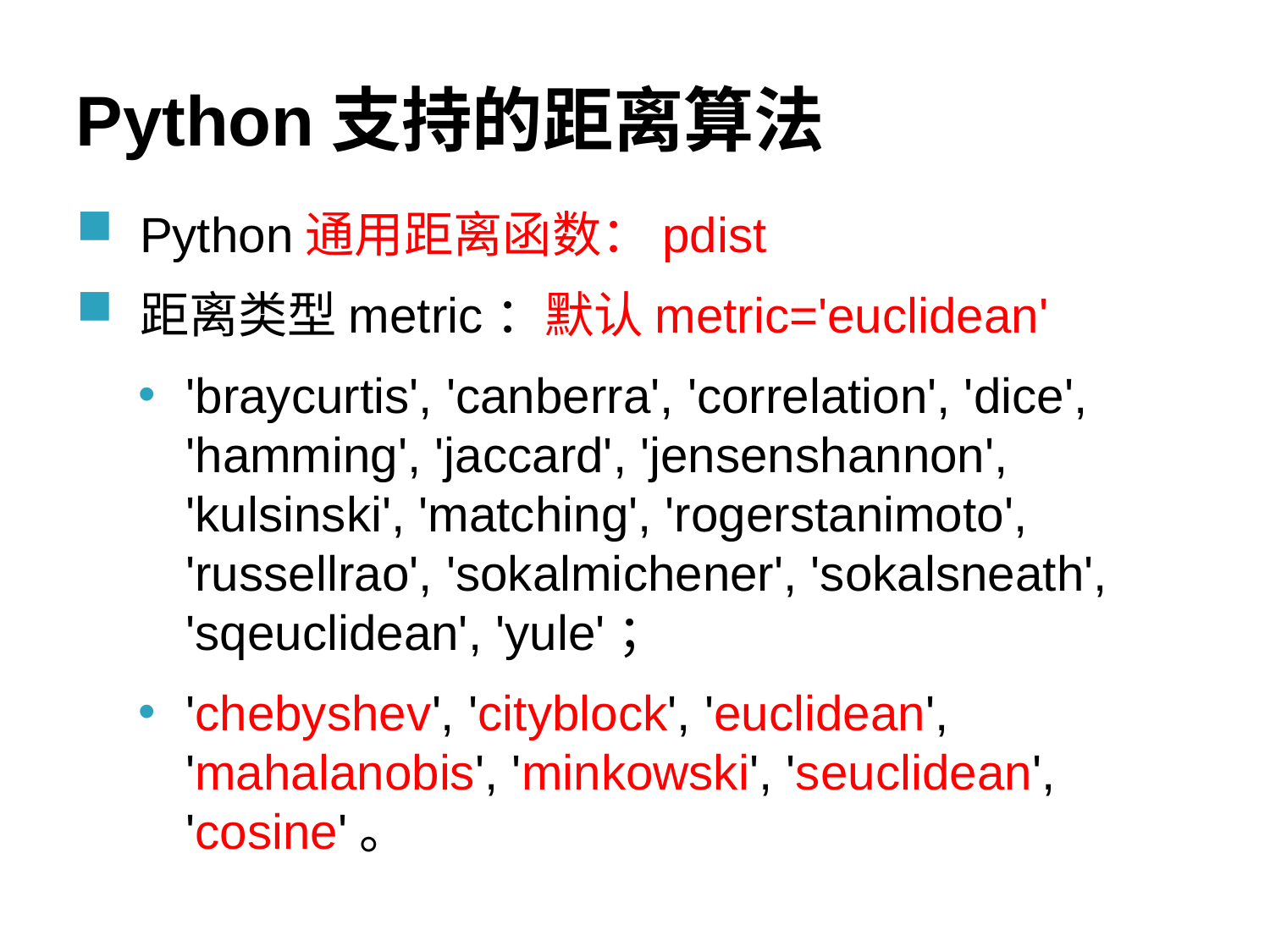

# Python支持的距离算法
Python通用距离函数：pdist
距离类型metric：默认metric='euclidean'
'braycurtis', 'canberra', 'correlation', 'dice', 'hamming', 'jaccard', 'jensenshannon', 'kulsinski', 'matching', 'rogerstanimoto', 'russellrao', 'sokalmichener', 'sokalsneath', 'sqeuclidean', 'yule'；
'chebyshev', 'cityblock', 'euclidean', 'mahalanobis', 'minkowski', 'seuclidean', 'cosine'。